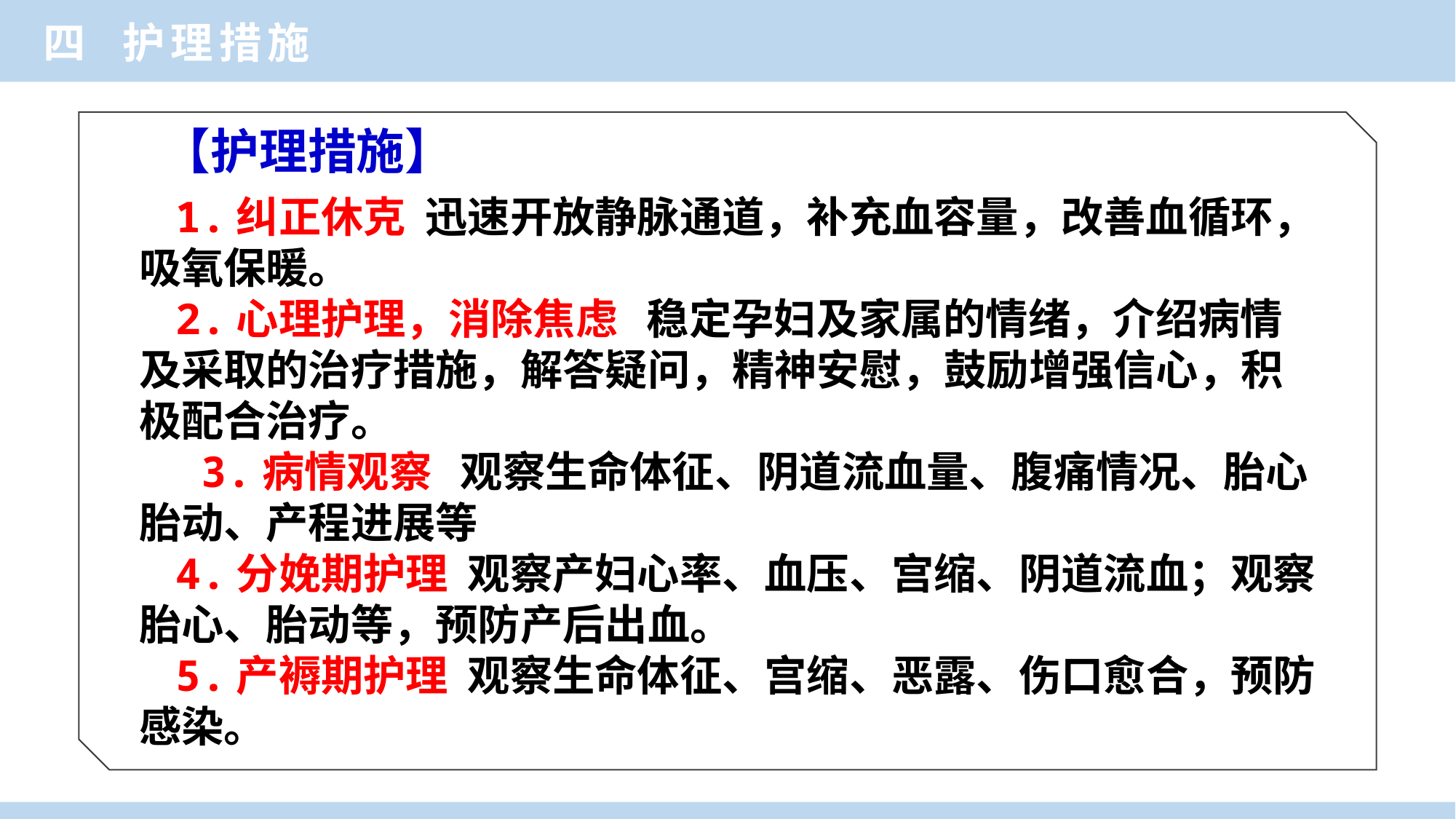

四  护理措施

【护理措施】
1.纠正休克  迅速开放静脉通道，补充血容量，改善血循环，吸氧保暖。
2.心理护理，消除焦虑   稳定孕妇及家属的情绪，介绍病情及采取的治疗措施，解答疑问，精神安慰，鼓励增强信心，积极配合治疗。
 3.病情观察   观察生命体征、阴道流血量、腹痛情况、胎心胎动、产程进展等
4.分娩期护理  观察产妇心率、血压、宫缩、阴道流血；观察胎心、胎动等，预防产后出血。
5.产褥期护理  观察生命体征、宫缩、恶露、伤口愈合，预防感染。